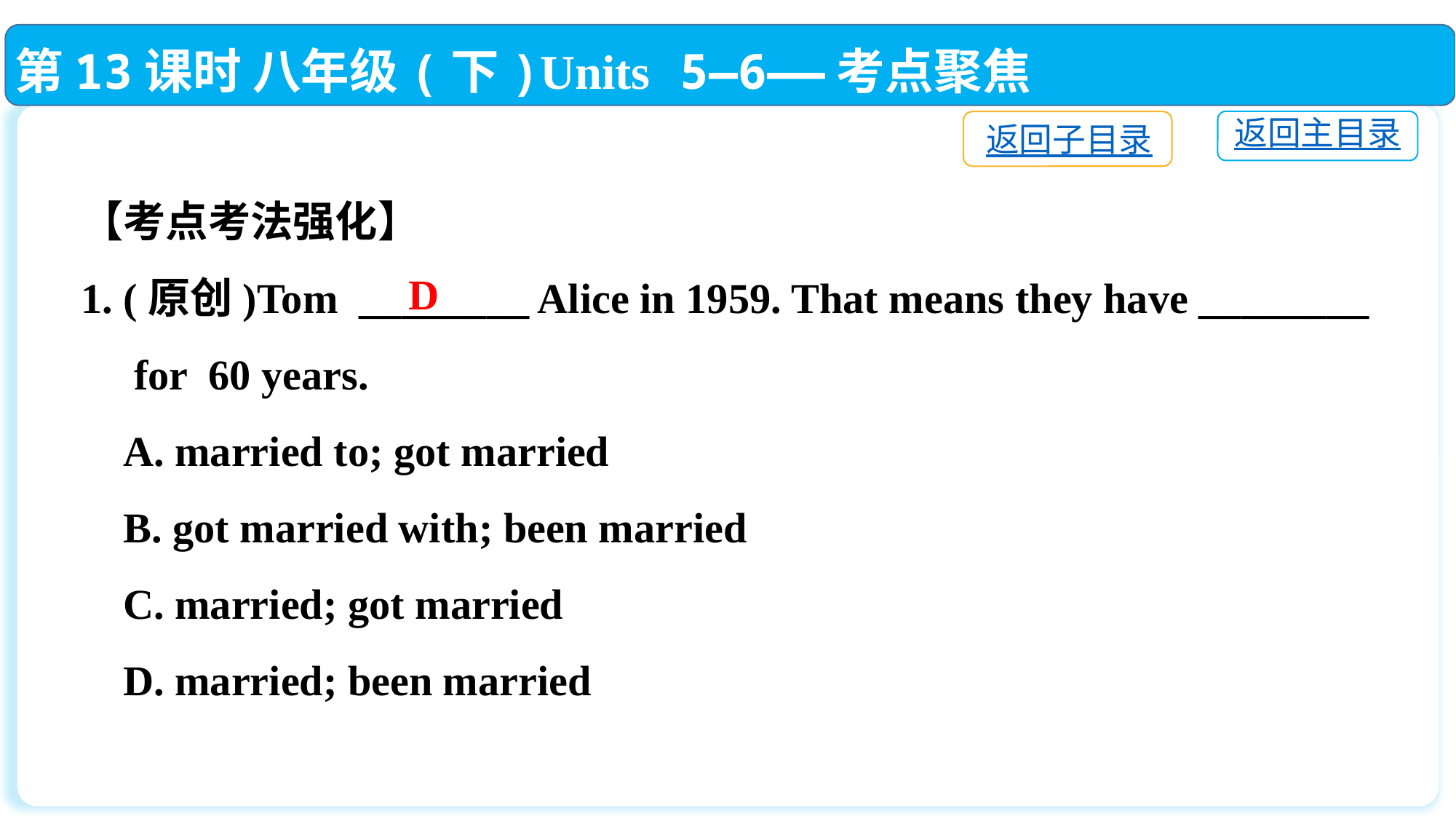

第13课时 八年级(下)Units 5—6——考点聚焦

返回主目录

返回子目录
【考点考法强化】
1. (原创)Tom  ________ Alice in 1959. That means they have ________
     for  60 years.
    A. married to; got married
    B. got married with; been married
    C. married; got married
    D. married; been married
D